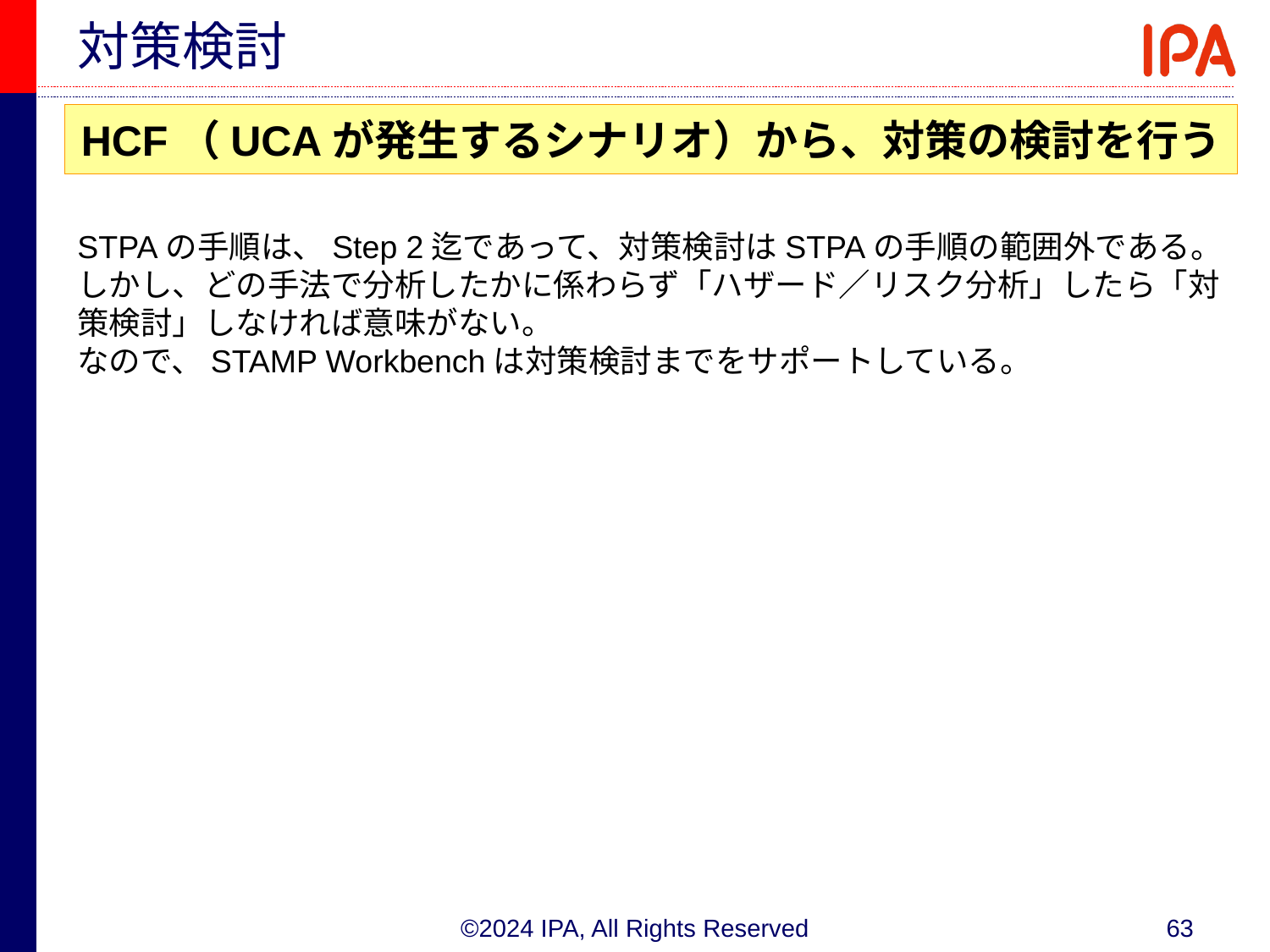

# 対策検討
HCF（UCAが発生するシナリオ）から、対策の検討を行う
STPAの手順は、Step 2迄であって、対策検討はSTPAの手順の範囲外である。
しかし、どの手法で分析したかに係わらず「ハザード／リスク分析」したら「対策検討」しなければ意味がない。
なので、STAMP Workbenchは対策検討までをサポートしている。
©2024 IPA, All Rights Reserved
63